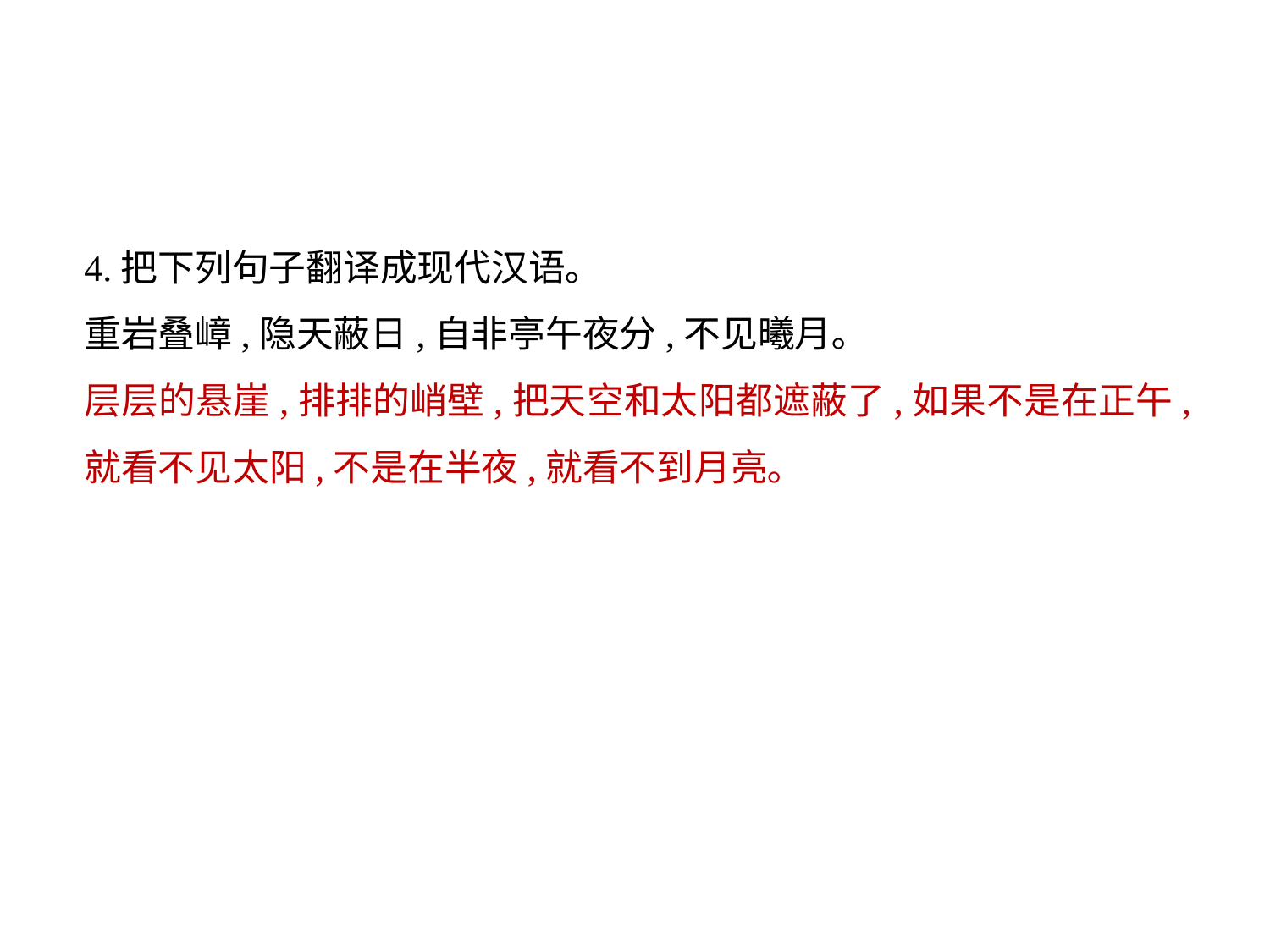

4.把下列句子翻译成现代汉语｡
重岩叠嶂,隐天蔽日,自非亭午夜分,不见曦月｡
层层的悬崖,排排的峭壁,把天空和太阳都遮蔽了,如果不是在正午,就看不见太阳,不是在半夜,就看不到月亮｡